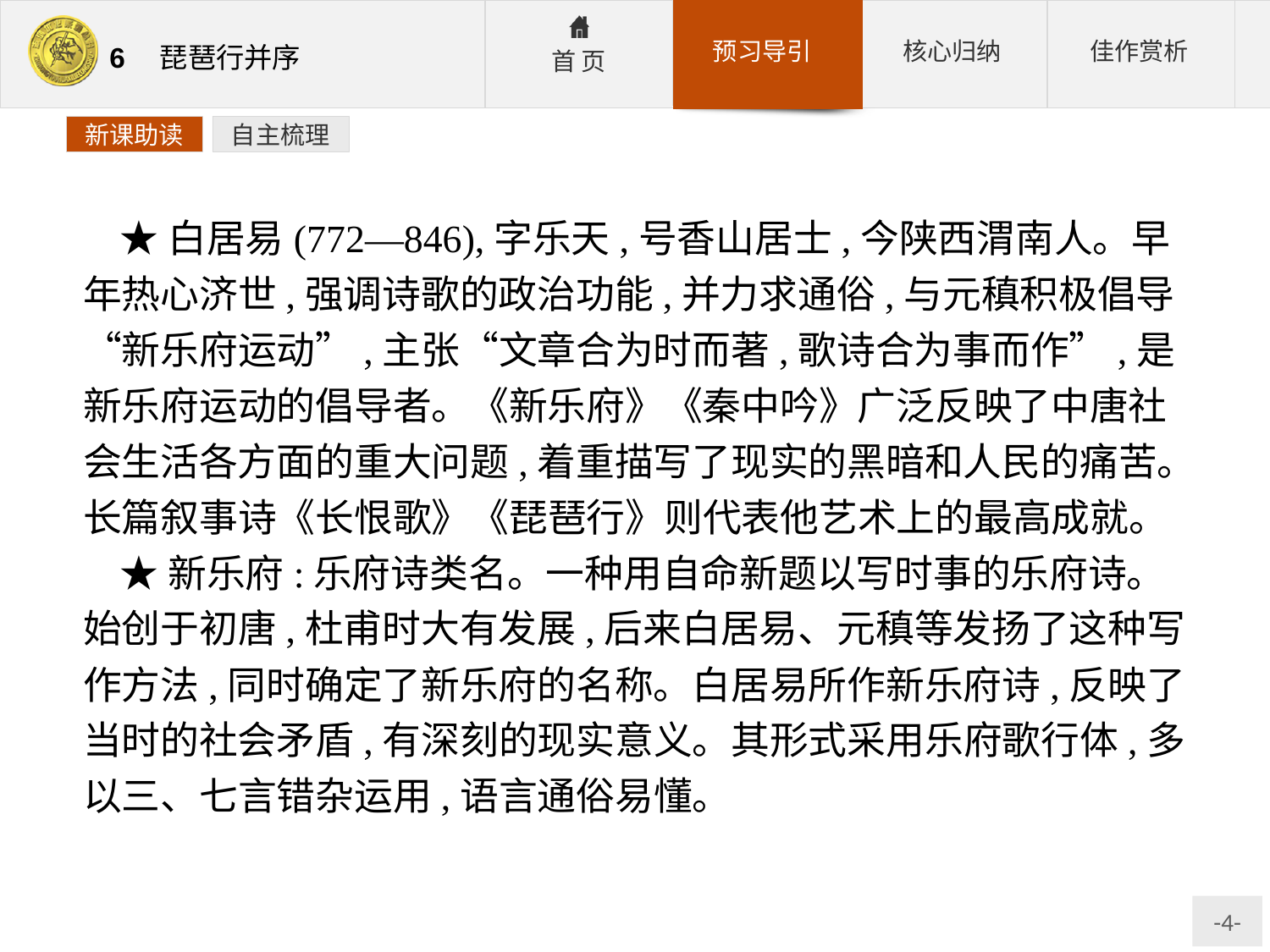

新课助读
自主梳理
★白居易(772—846),字乐天,号香山居士,今陕西渭南人。早年热心济世,强调诗歌的政治功能,并力求通俗,与元稹积极倡导“新乐府运动”,主张“文章合为时而著,歌诗合为事而作”,是新乐府运动的倡导者。《新乐府》《秦中吟》广泛反映了中唐社会生活各方面的重大问题,着重描写了现实的黑暗和人民的痛苦。长篇叙事诗《长恨歌》《琵琶行》则代表他艺术上的最高成就。
★新乐府:乐府诗类名。一种用自命新题以写时事的乐府诗。始创于初唐,杜甫时大有发展,后来白居易、元稹等发扬了这种写作方法,同时确定了新乐府的名称。白居易所作新乐府诗,反映了当时的社会矛盾,有深刻的现实意义。其形式采用乐府歌行体,多以三、七言错杂运用,语言通俗易懂。